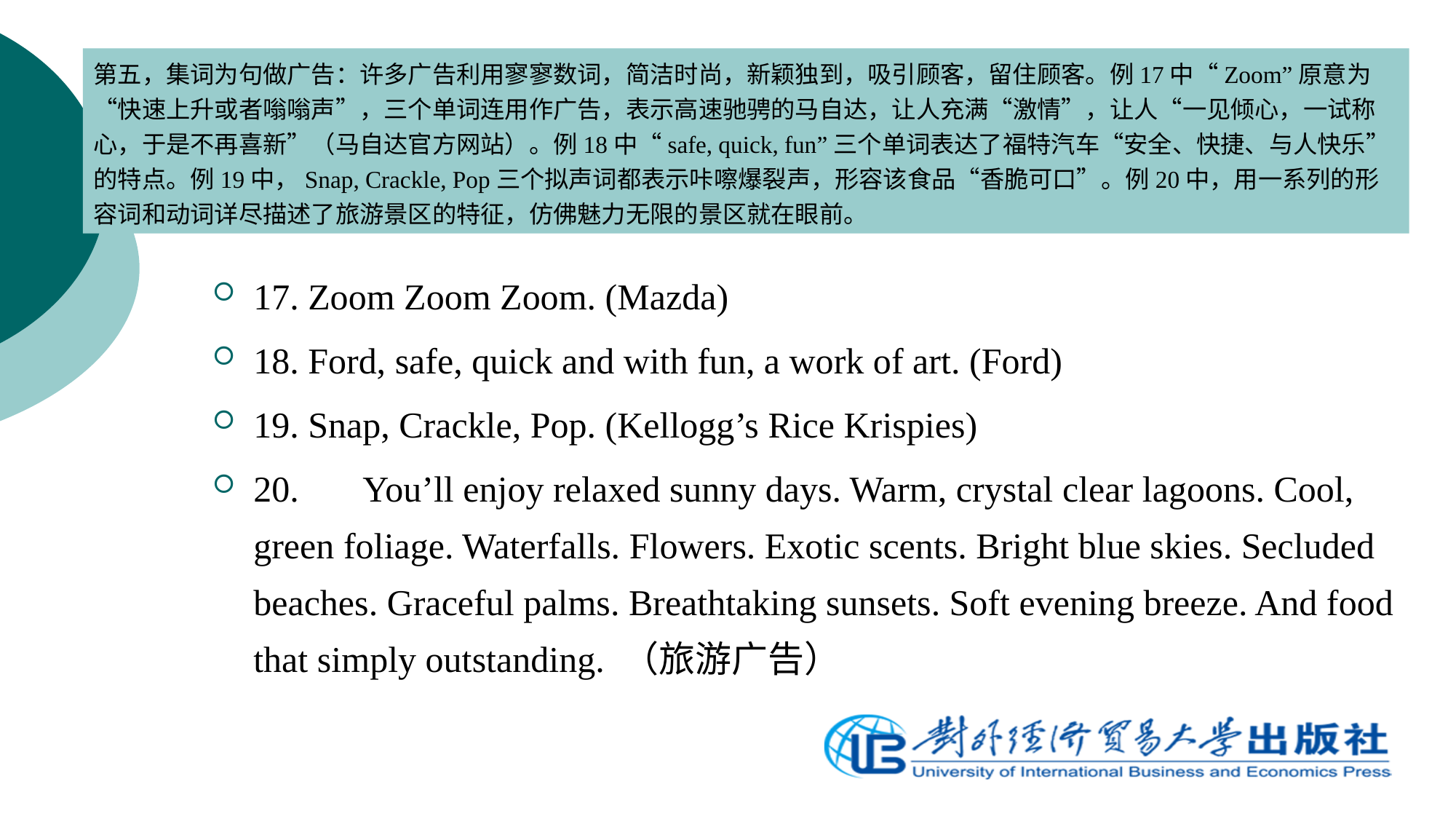

第五，集词为句做广告：许多广告利用寥寥数词，简洁时尚，新颖独到，吸引顾客，留住顾客。例17中“Zoom”原意为“快速上升或者嗡嗡声”，三个单词连用作广告，表示高速驰骋的马自达，让人充满“激情”，让人“一见倾心，一试称心，于是不再喜新”（马自达官方网站）。例18中“safe, quick, fun”三个单词表达了福特汽车“安全、快捷、与人快乐”的特点。例19中，Snap, Crackle, Pop三个拟声词都表示咔嚓爆裂声，形容该食品“香脆可口”。例20中，用一系列的形容词和动词详尽描述了旅游景区的特征，仿佛魅力无限的景区就在眼前。
17. Zoom Zoom Zoom. (Mazda)
18. Ford, safe, quick and with fun, a work of art. (Ford)
19. Snap, Crackle, Pop. (Kellogg’s Rice Krispies)
20.	You’ll enjoy relaxed sunny days. Warm, crystal clear lagoons. Cool, green foliage. Waterfalls. Flowers. Exotic scents. Bright blue skies. Secluded beaches. Graceful palms. Breathtaking sunsets. Soft evening breeze. And food that simply outstanding. （旅游广告）